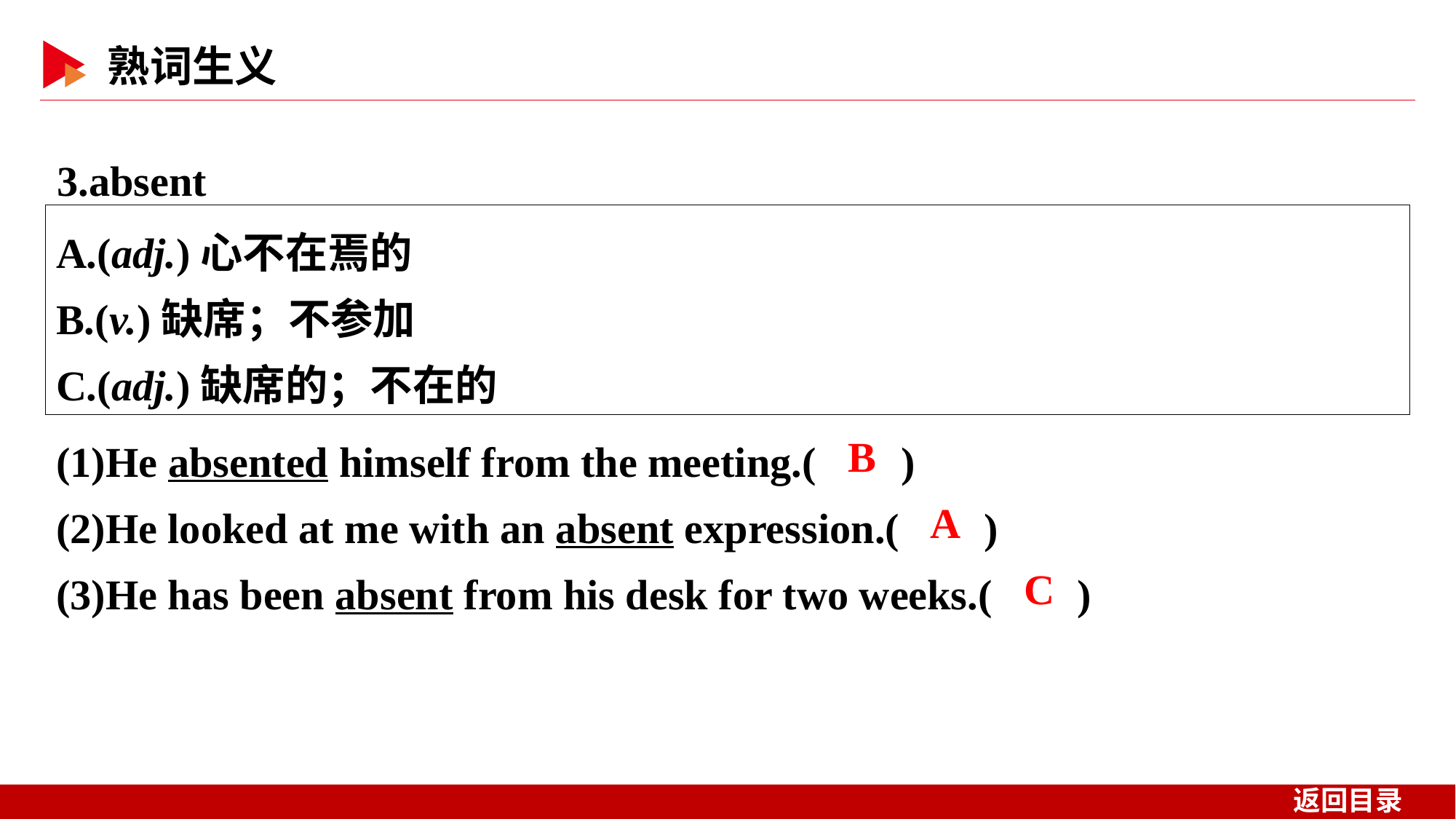

3.absent
A.(adj.)心不在焉的
B.(v.)缺席；不参加
C.(adj.)缺席的；不在的
(1)He absented himself from the meeting.(        )
(2)He looked at me with an absent expression.(        )
(3)He has been absent from his desk for two weeks.(        )
   B
   A
   C